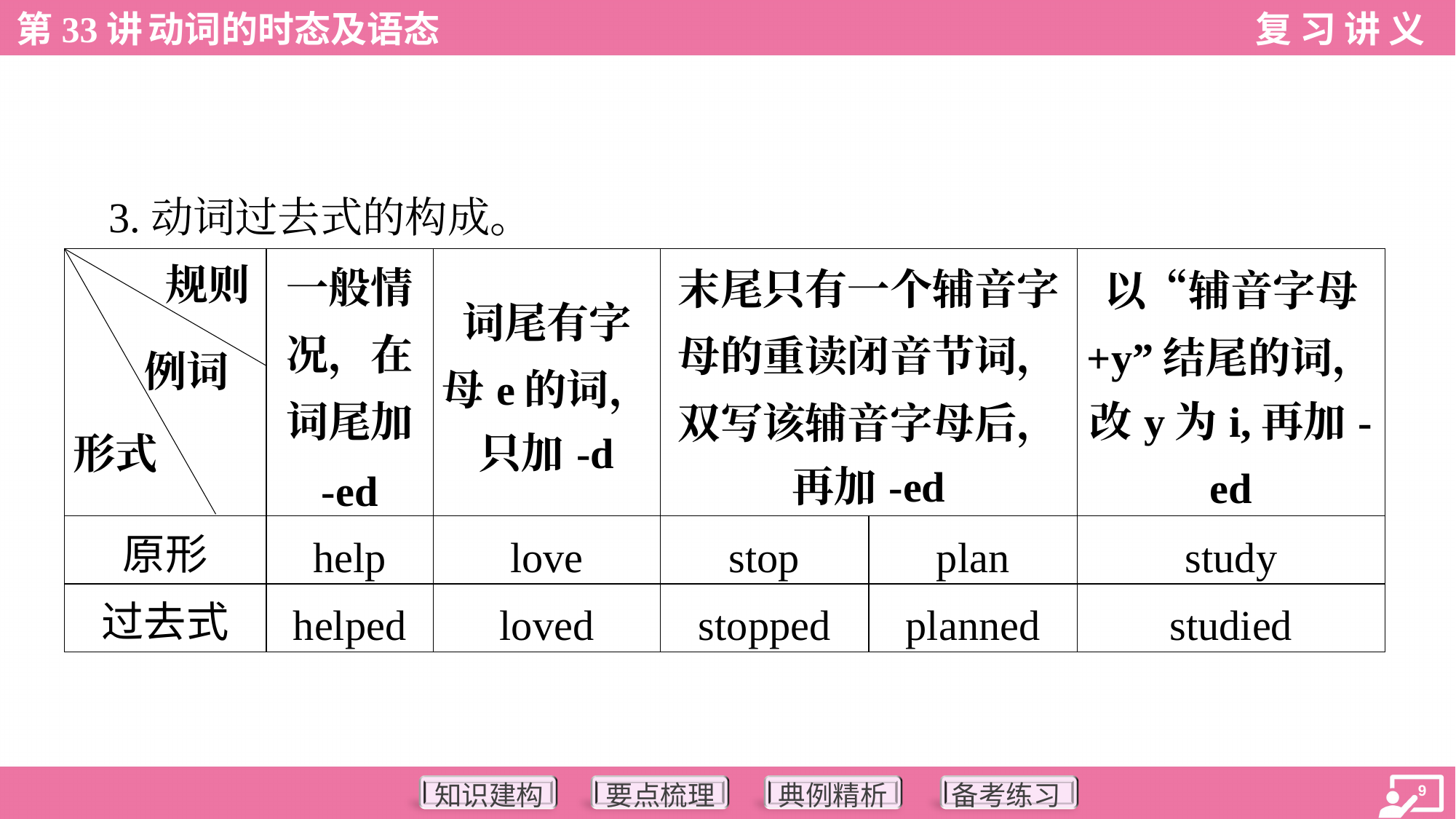

3.动词过去式的构成。
| 形式 | 一般情 况，在词尾加 -ed | 词尾有字 母e的词， 只加-d | 末尾只有一个辅音字 母的重读闭音节词， 双写该辅音字母后， 再加-ed |  | 以“辅音字母 +y”结尾的词， 改y为i,再加-ed |
| --- | --- | --- | --- | --- | --- |
| 原形 | help | love | stop | plan | study |
| 过去式 | helped | loved | stopped | planned | studied |
规则
例词